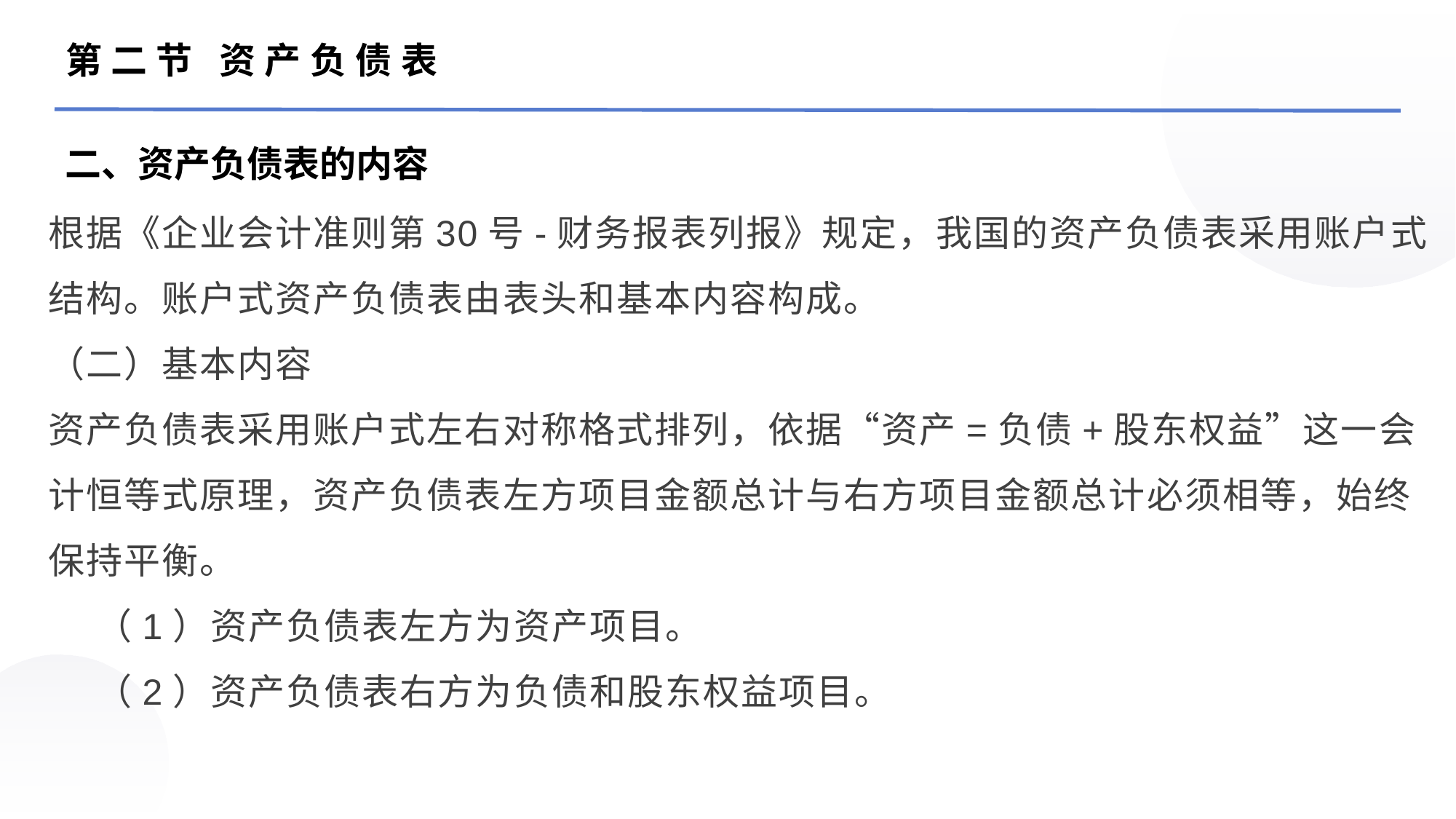

第二节 资产负债表
二、资产负债表的内容
根据《企业会计准则第30号-财务报表列报》规定，我国的资产负债表采用账户式结构。账户式资产负债表由表头和基本内容构成。
（二）基本内容
资产负债表采用账户式左右对称格式排列，依据“资产=负债+股东权益”这一会计恒等式原理，资产负债表左方项目金额总计与右方项目金额总计必须相等，始终保持平衡。
    （1）资产负债表左方为资产项目。
    （2）资产负债表右方为负债和股东权益项目。

9